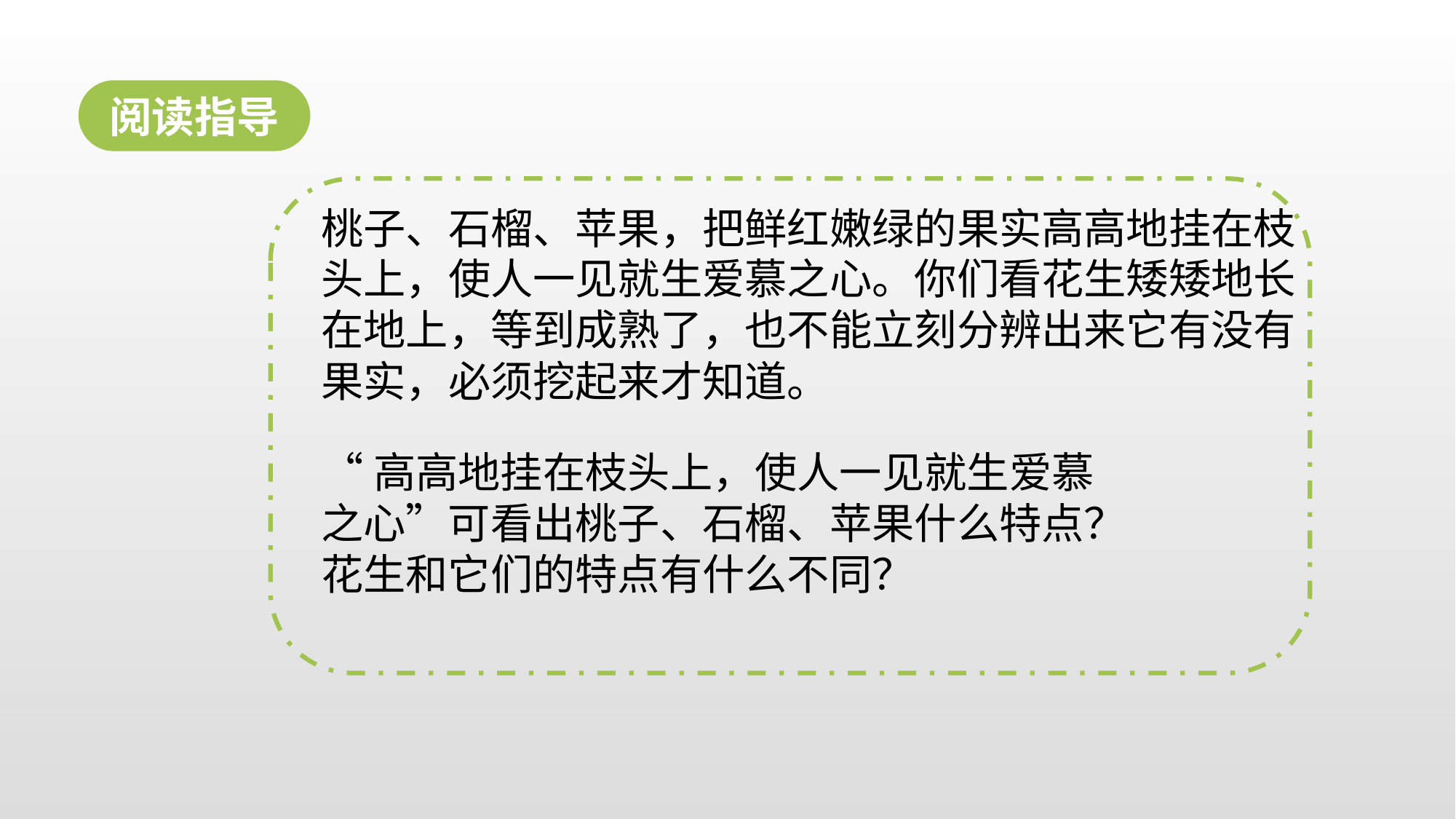

阅读指导

桃子、石榴、苹果，把鲜红嫩绿的果实高高地挂在枝头上，使人一见就生爱慕之心。你们看花生矮矮地长在地上，等到成熟了，也不能立刻分辨出来它有没有果实，必须挖起来才知道。
“高高地挂在枝头上，使人一见就生爱慕之心”可看出桃子、石榴、苹果什么特点？花生和它们的特点有什么不同？